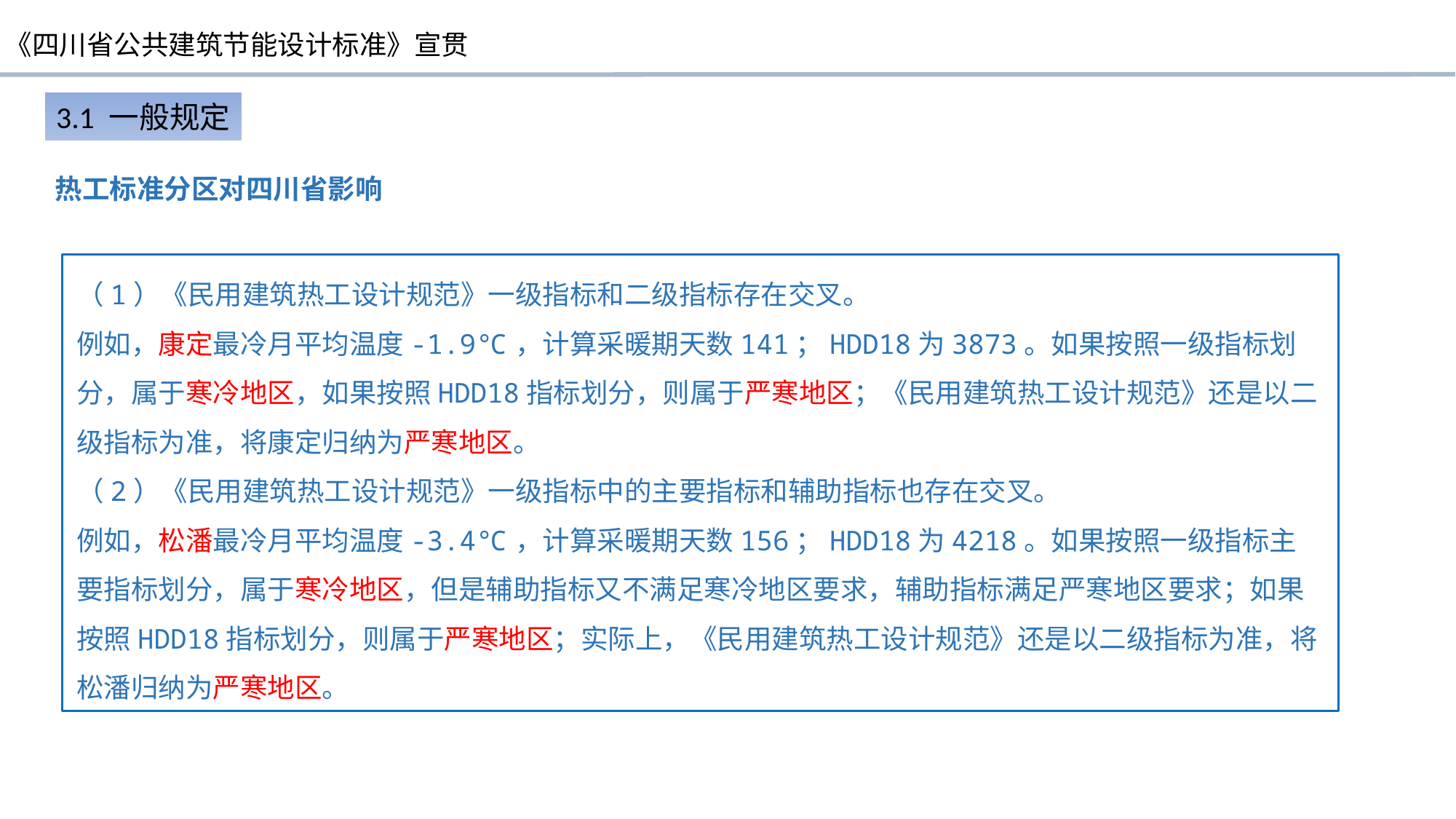

3.1 一般规定
# 热工标准分区对四川省影响
（1）《民用建筑热工设计规范》一级指标和二级指标存在交叉。
例如，康定最冷月平均温度-1.9℃，计算采暖期天数141；HDD18为3873。如果按照一级指标划分，属于寒冷地区，如果按照HDD18指标划分，则属于严寒地区；《民用建筑热工设计规范》还是以二级指标为准，将康定归纳为严寒地区。
（2）《民用建筑热工设计规范》一级指标中的主要指标和辅助指标也存在交叉。
例如，松潘最冷月平均温度-3.4℃，计算采暖期天数156；HDD18为4218。如果按照一级指标主要指标划分，属于寒冷地区，但是辅助指标又不满足寒冷地区要求，辅助指标满足严寒地区要求；如果按照HDD18指标划分，则属于严寒地区；实际上，《民用建筑热工设计规范》还是以二级指标为准，将松潘归纳为严寒地区。